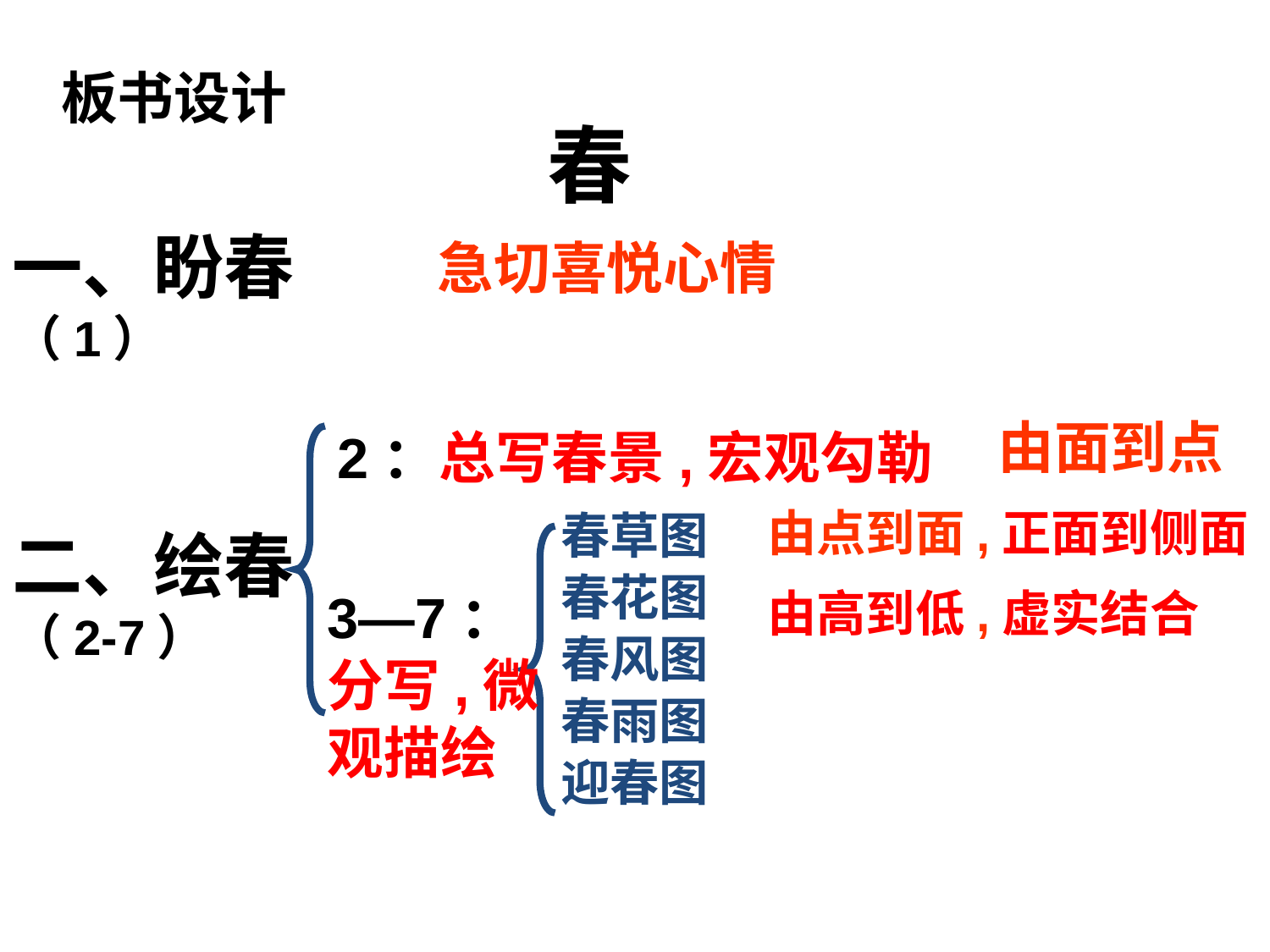

板书设计
春
一、盼春（1）

二、绘春   （2-7）
急切喜悦心情
由面到点
2：总写春景,宏观勾勒

 春草图
 春花图
 春风图
 春雨图
 迎春图
由点到面,正面到侧面

3—7：分写,微观描绘
由高到低,虚实结合